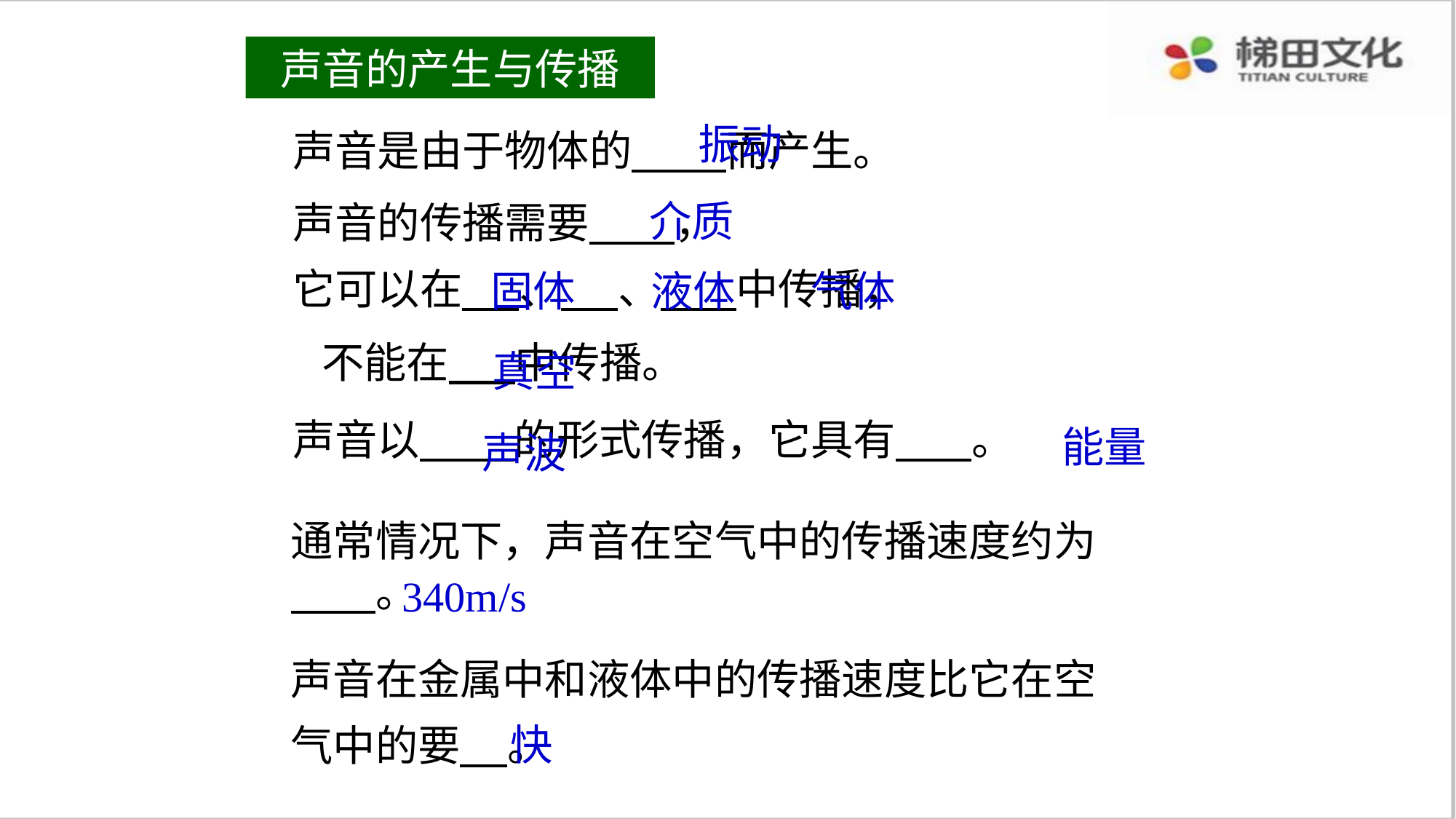

声音的产生与传播
振动
声音是由于物体的          而产生。
声音的传播需要         ，
它可以在      、      、        中传播，
  不能在       中传播。
声音以          的形式传播，它具有        。
介质
固体        液体        气体
真空
能量
声波
通常情况下，声音在空气中的传播速度约为          。
声音在金属中和液体中的传播速度比它在空气中的要     。
340m/s
快